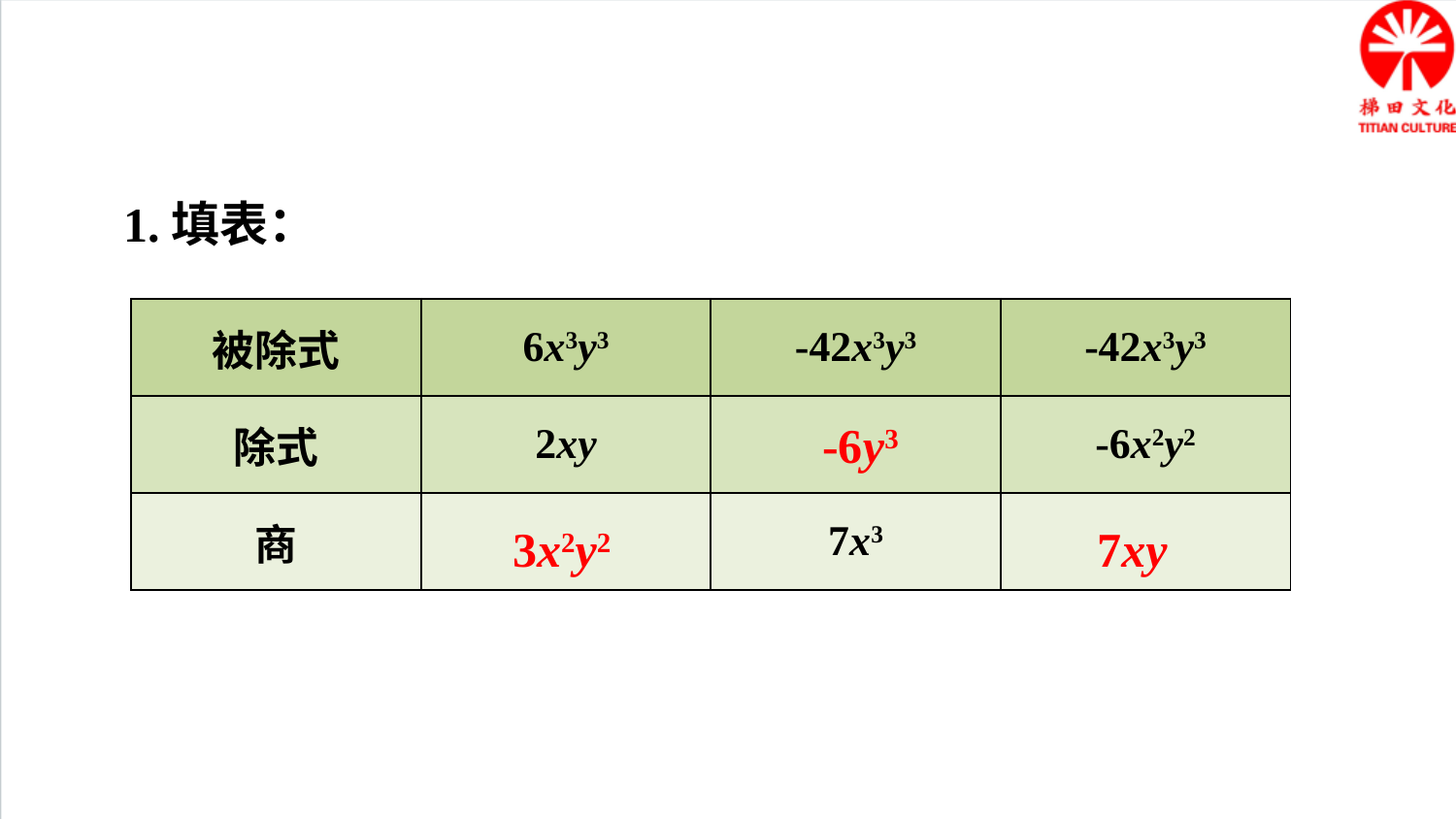

1.填表：
| 被除式 | 6x3y3 | -42x3y3 | -42x3y3 |
| --- | --- | --- | --- |
| 除式 | 2xy |  | -6x2y2 |
| 商 |  | 7x3 |  |
-6y3
3x2y2
7xy